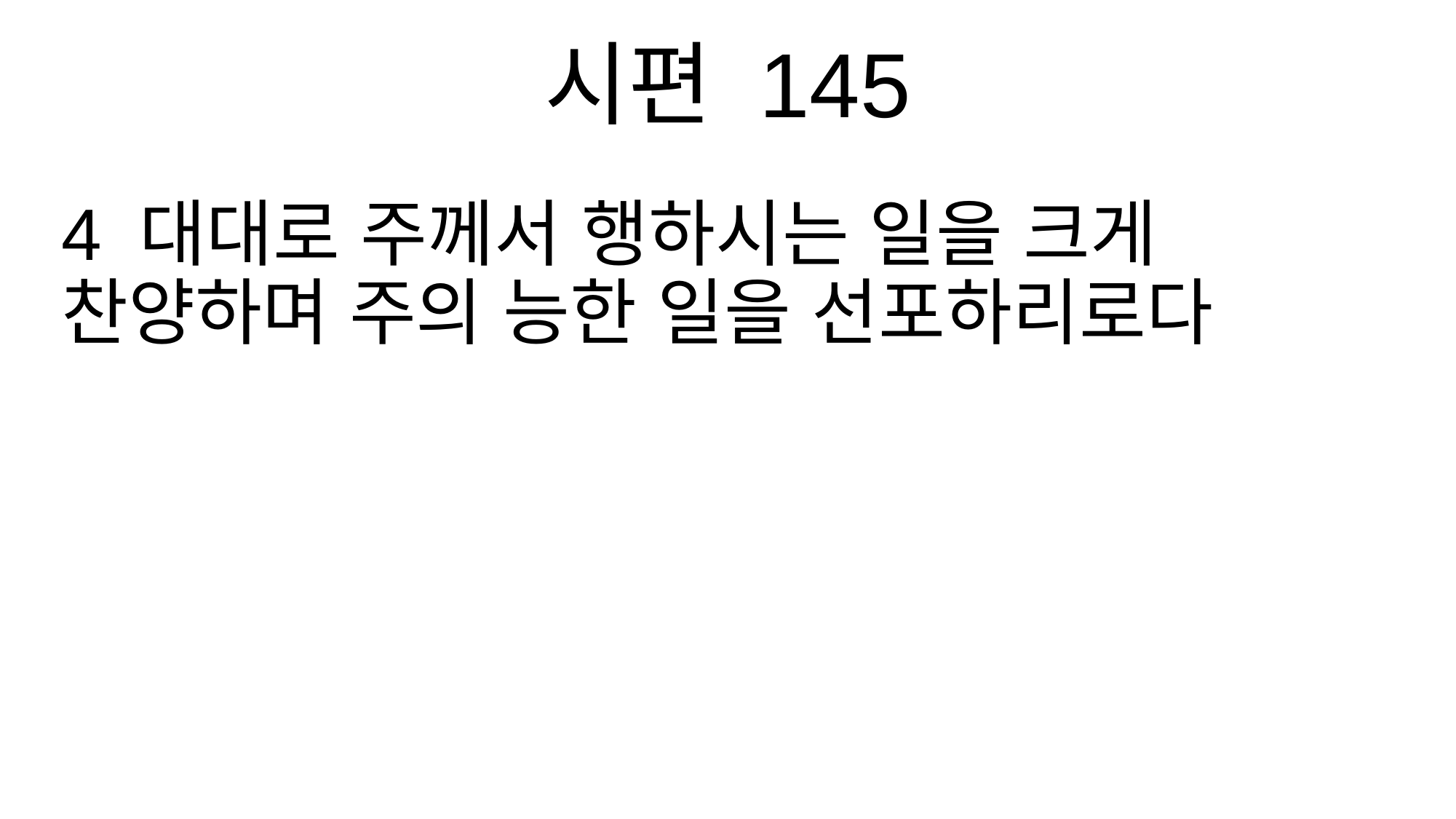

시편 145
4 대대로 주께서 행하시는 일을 크게 찬양하며 주의 능한 일을 선포하리로다